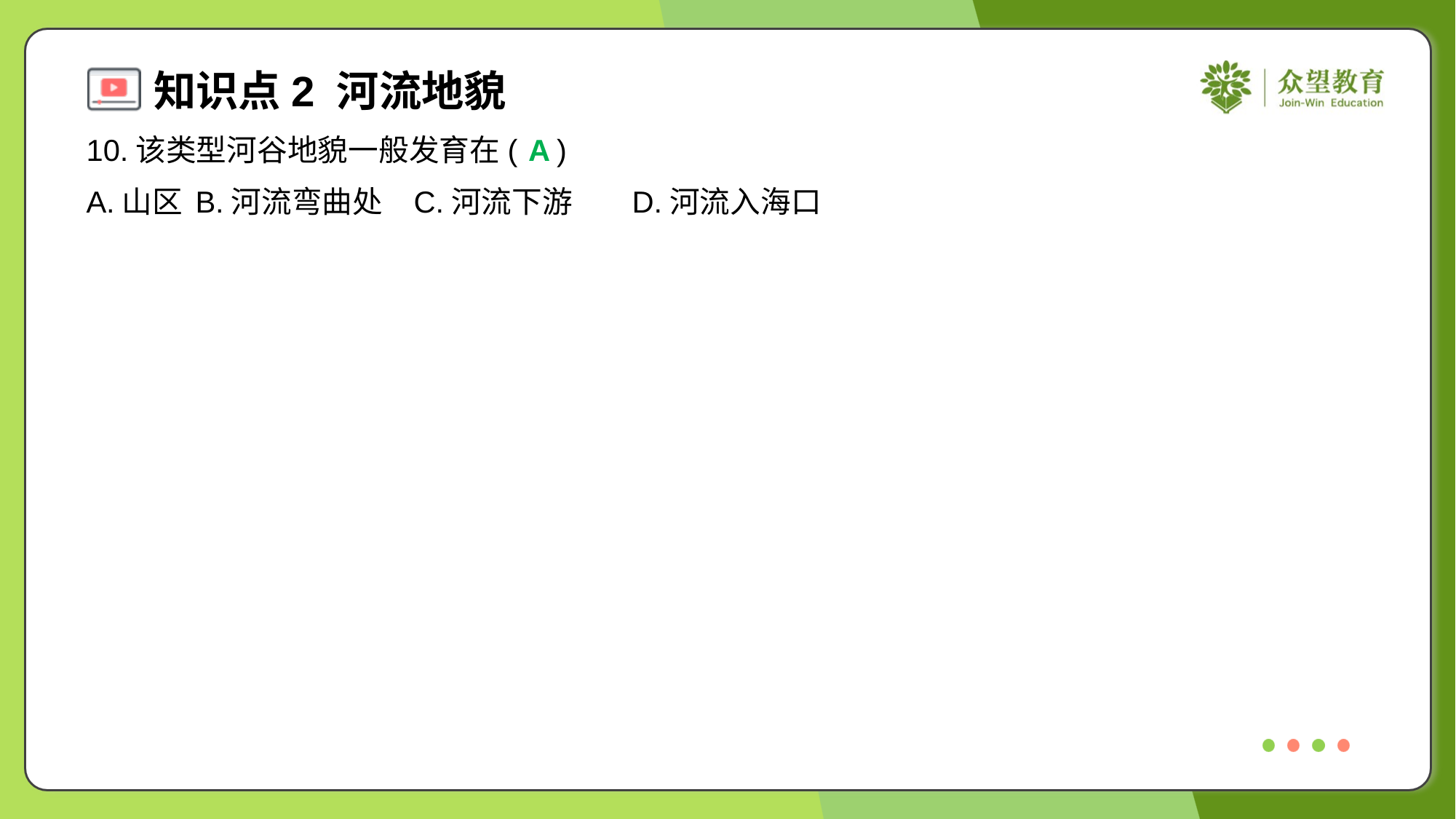

10.该类型河谷地貌一般发育在(     )
A
A.山区	B.河流弯曲处	C.河流下游	D.河流入海口